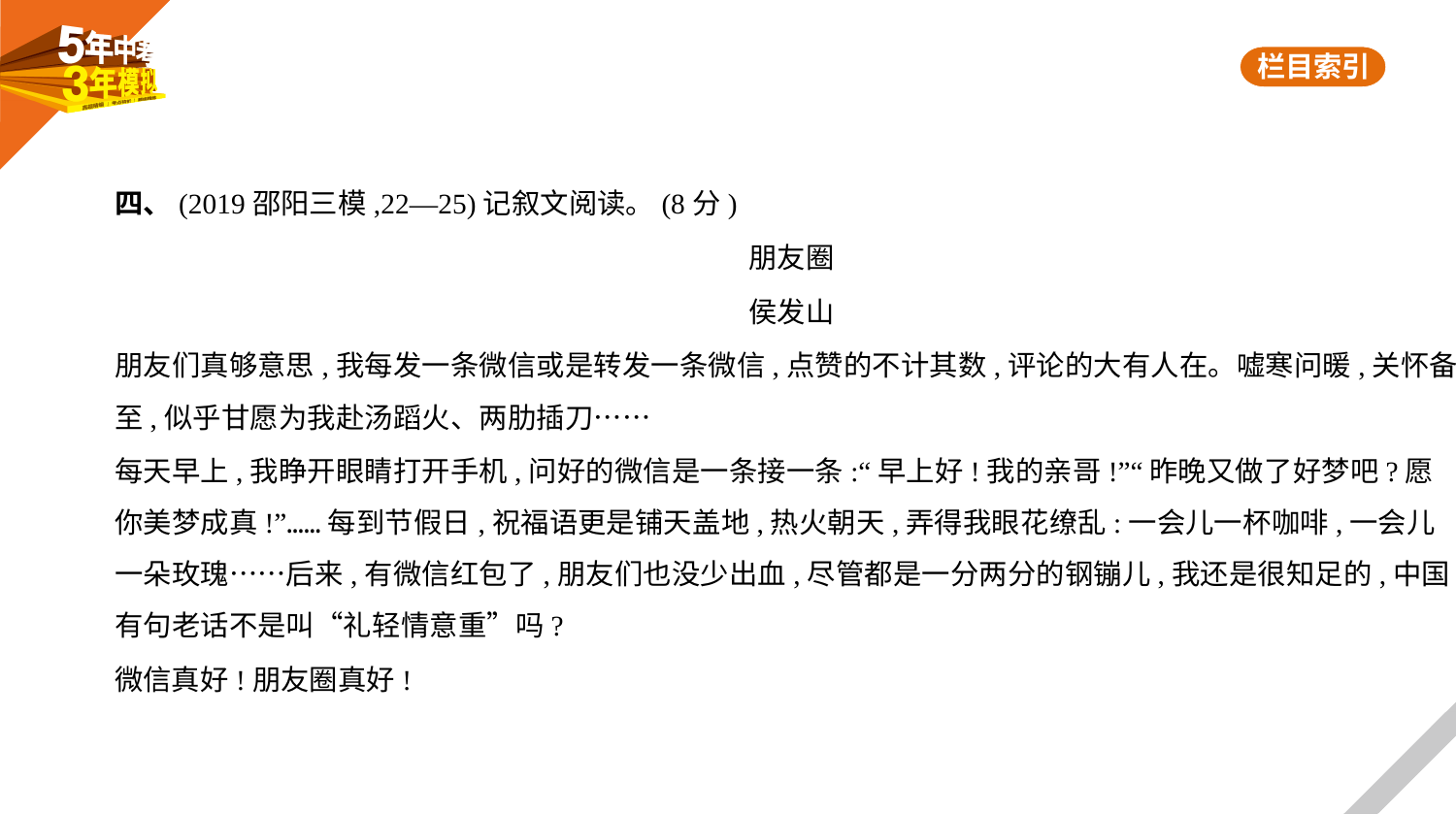

四、(2019邵阳三模,22—25)记叙文阅读。(8分)
朋友圈
侯发山
朋友们真够意思,我每发一条微信或是转发一条微信,点赞的不计其数,评论的大有人在。嘘寒问暖,关怀备
至,似乎甘愿为我赴汤蹈火、两肋插刀……
每天早上,我睁开眼睛打开手机,问好的微信是一条接一条:“早上好!我的亲哥!”“昨晚又做了好梦吧?愿
你美梦成真!”……每到节假日,祝福语更是铺天盖地,热火朝天,弄得我眼花缭乱:一会儿一杯咖啡,一会儿
一朵玫瑰……后来,有微信红包了,朋友们也没少出血,尽管都是一分两分的钢镚儿,我还是很知足的,中国
有句老话不是叫“礼轻情意重”吗?
微信真好!朋友圈真好!